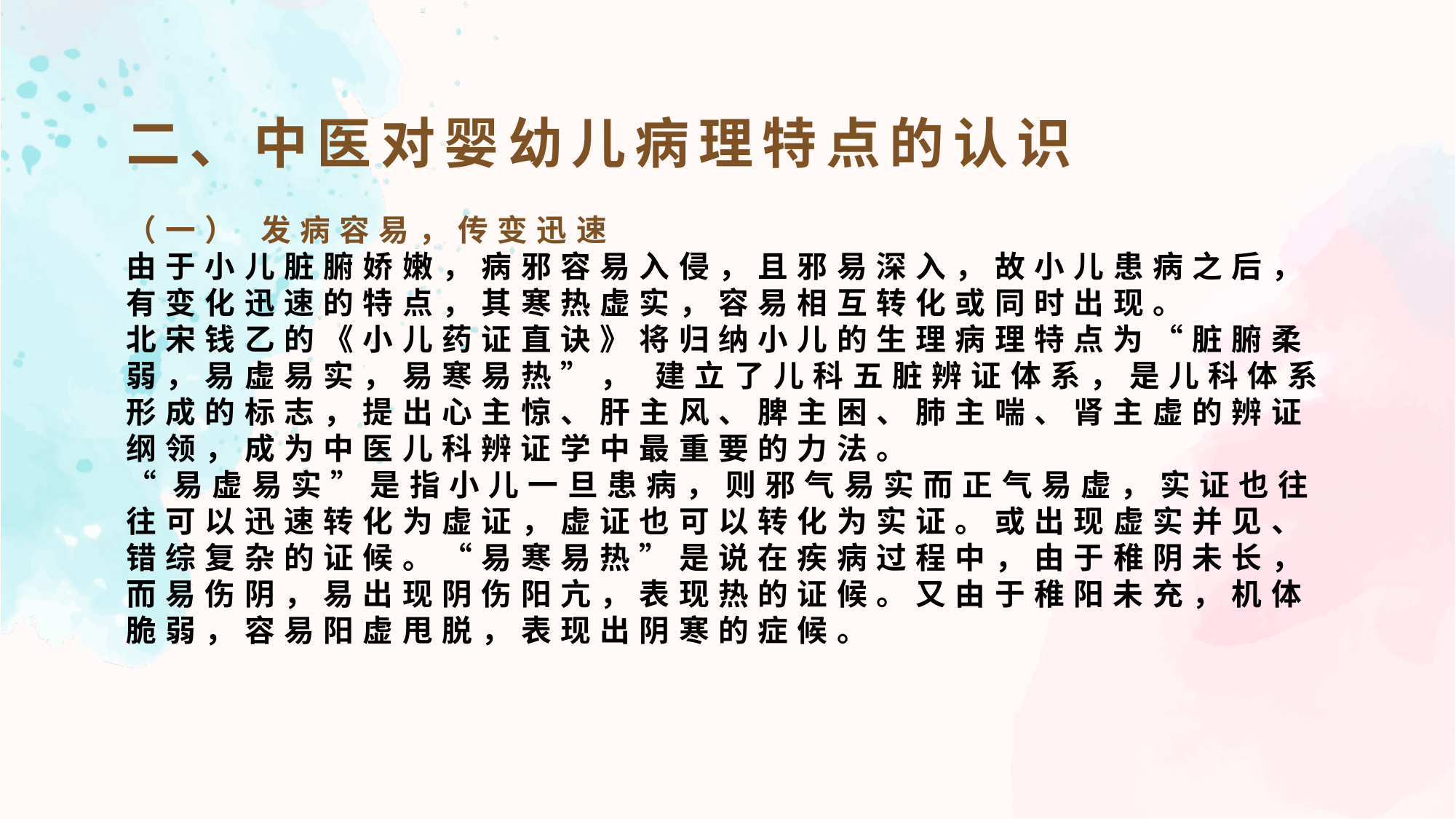

二、中医对婴幼儿病理特点的认识

（一） 发病容易，传变迅速
由于小儿脏腑娇嫩，病邪容易入侵，且邪易深入，故小儿患病之后，有变化迅速的特点，其寒热虚实，容易相互转化或同时出现。
北宋钱乙的《小儿药证直诀》将归纳小儿的生理病理特点为“脏腑柔弱，易虚易实，易寒易热”， 建立了儿科五脏辨证体系，是儿科体系形成的标志，提出心主惊、肝主风、脾主困、肺主喘、肾主虚的辨证纲领，成为中医儿科辨证学中最重要的力法。
“易虚易实”是指小儿一旦患病，则邪气易实而正气易虚，实证也往往可以迅速转化为虚证，虚证也可以转化为实证。或出现虚实并见、错综复杂的证候。“易寒易热”是说在疾病过程中，由于稚阴未长，而易伤阴，易出现阴伤阳亢，表现热的证候。又由于稚阳未充，机体脆弱，容易阳虚甩脱，表现出阴寒的症候。